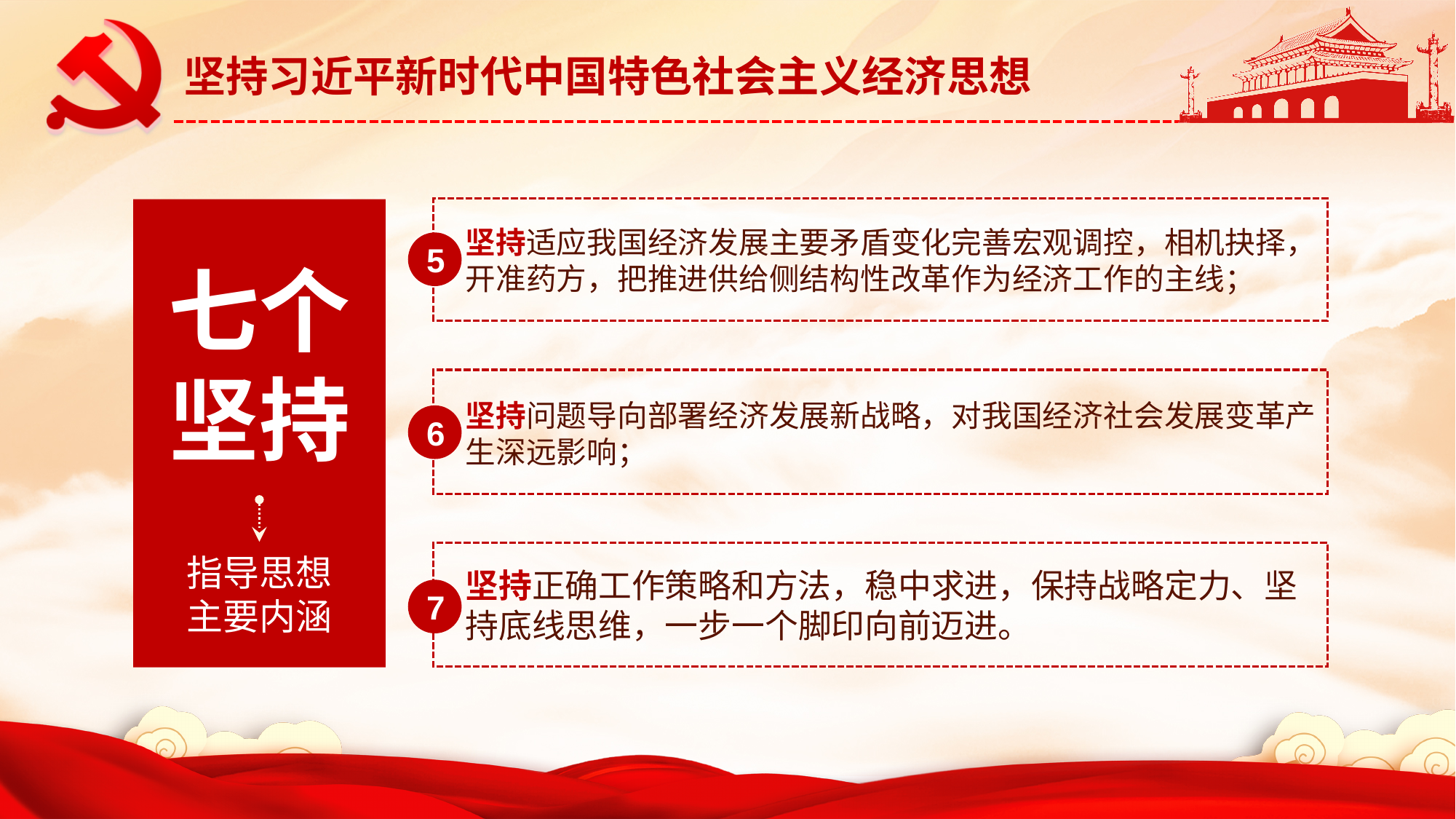

坚持适应我国经济发展主要矛盾变化完善宏观调控，相机抉择，开准药方，把推进供给侧结构性改革作为经济工作的主线；
5

七个
坚持
指导思想
主要内涵

坚持问题导向部署经济发展新战略，对我国经济社会发展变革产生深远影响；
6

坚持正确工作策略和方法，稳中求进，保持战略定力、坚持底线思维，一步一个脚印向前迈进。
7